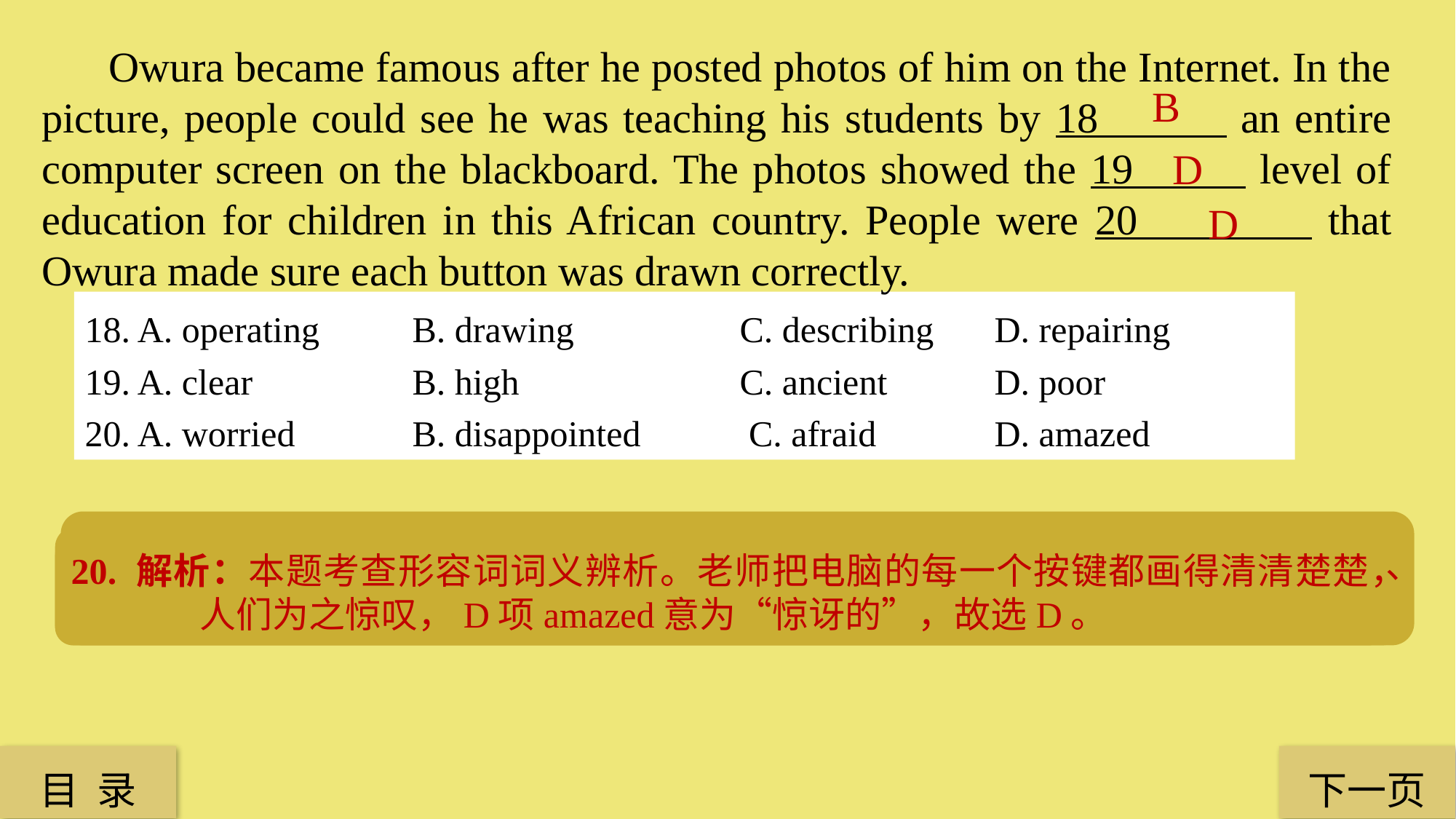

Owura became famous after he posted photos of him on the Internet. In the picture, people could see he was teaching his students by 18          an entire computer screen on the blackboard. The photos showed the 19         level of education for children in this African country. People were 20            that Owura made sure each button was drawn correctly.
B
D
D
18. A. operating 	B. drawing 		C. describing	    D. repairing
19. A. clear 		B. high 		C. ancient 	    D. poor
20. A. worried 	B. disappointed	 C. afraid 	    D. amazed
18. 解析：本题考查动词词义辨析。从上下文可知，这个学校没有电脑，老师在黑板“画”出电脑来，用draw表示“画画”，故选B。
19. 解析：本题考查形容词词义辨析。这件事表明当地的儿童教育水平是“落后的、贫乏的”，poor符合句意，故选D。
20. 解析：本题考查形容词词义辨析。老师把电脑的每一个按键都画得清清楚楚，人们为之惊叹，D项amazed意为“惊讶的”，故选D。